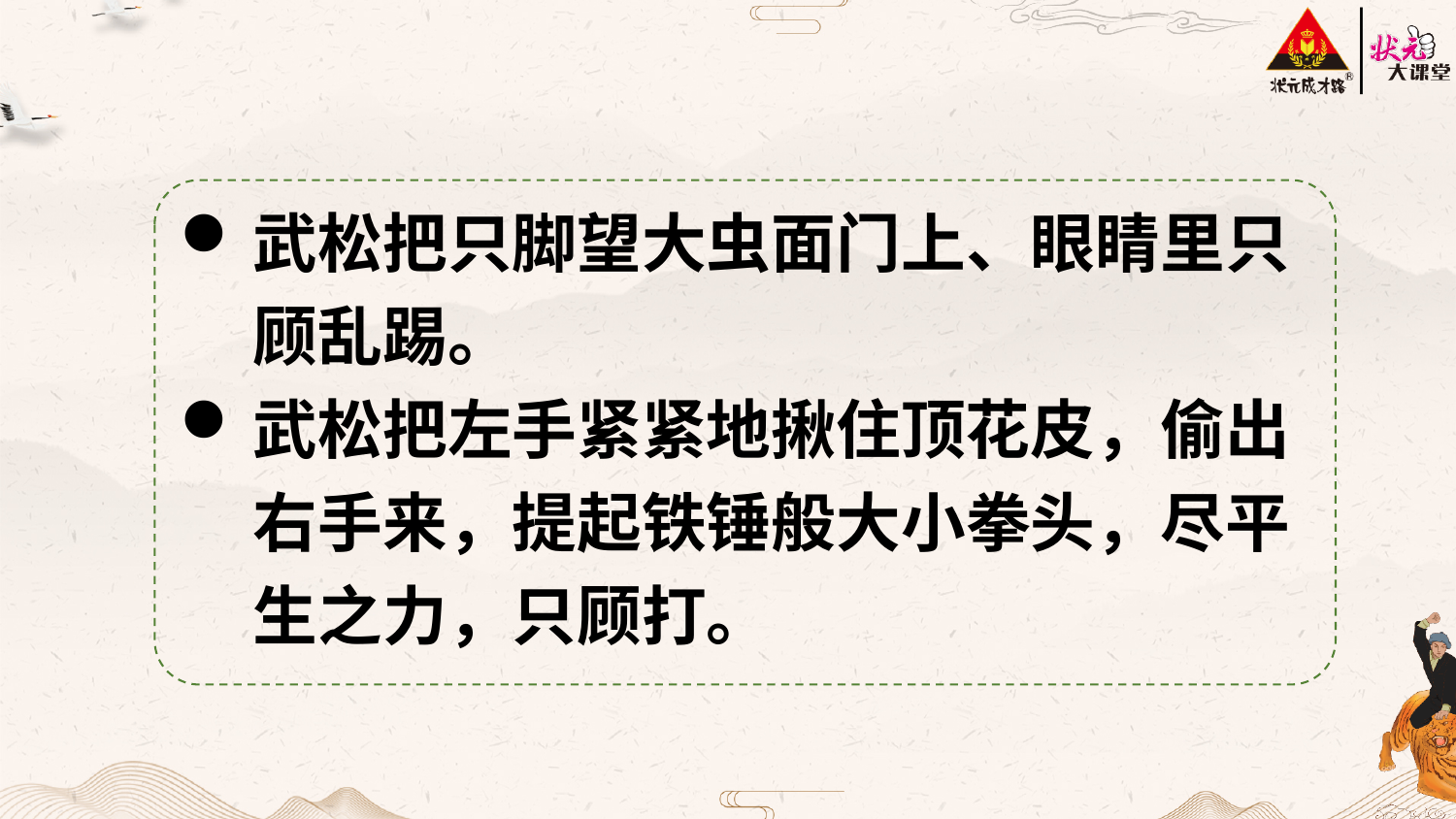

武松把只脚望大虫面门上、眼睛里只顾乱踢。
武松把左手紧紧地揪住顶花皮，偷出右手来，提起铁锤般大小拳头，尽平生之力，只顾打。